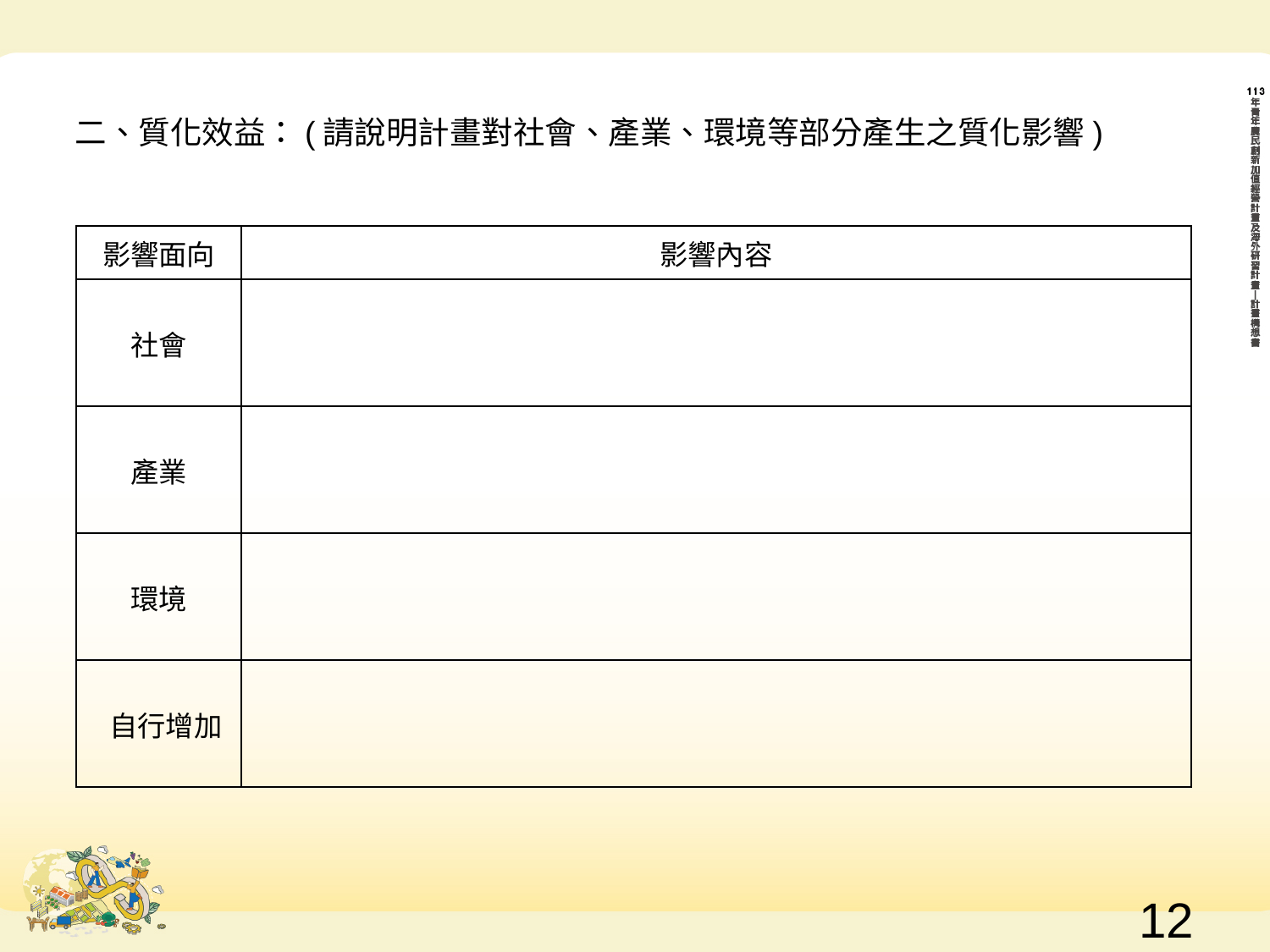

二、質化效益：(請說明計畫對社會、產業、環境等部分產生之質化影響)
| 影響面向 | 影響內容 |
| --- | --- |
| 社會 |  |
| 產業 |  |
| 環境 |  |
| 自行增加 |  |
12